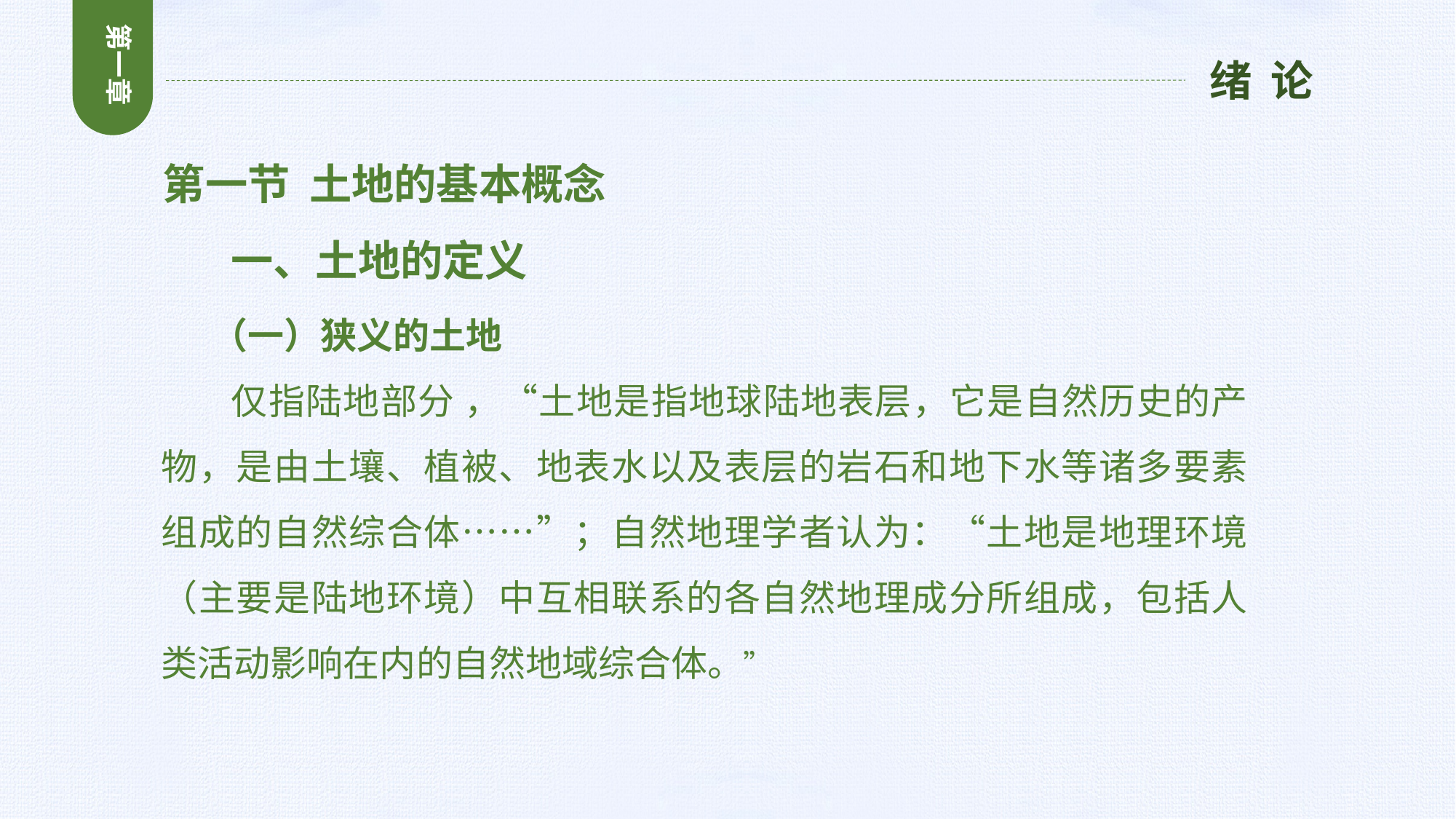

第一章
绪  论
第一节  土地的基本概念
      一、土地的定义

       （一）狭义的土地
        仅指陆地部分 ，“土地是指地球陆地表层，它是自然历史的产物，是由土壤、植被、地表水以及表层的岩石和地下水等诸多要素组成的自然综合体……”；自然地理学者认为：“土地是地理环境（主要是陆地环境）中互相联系的各自然地理成分所组成，包括人类活动影响在内的自然地域综合体。”